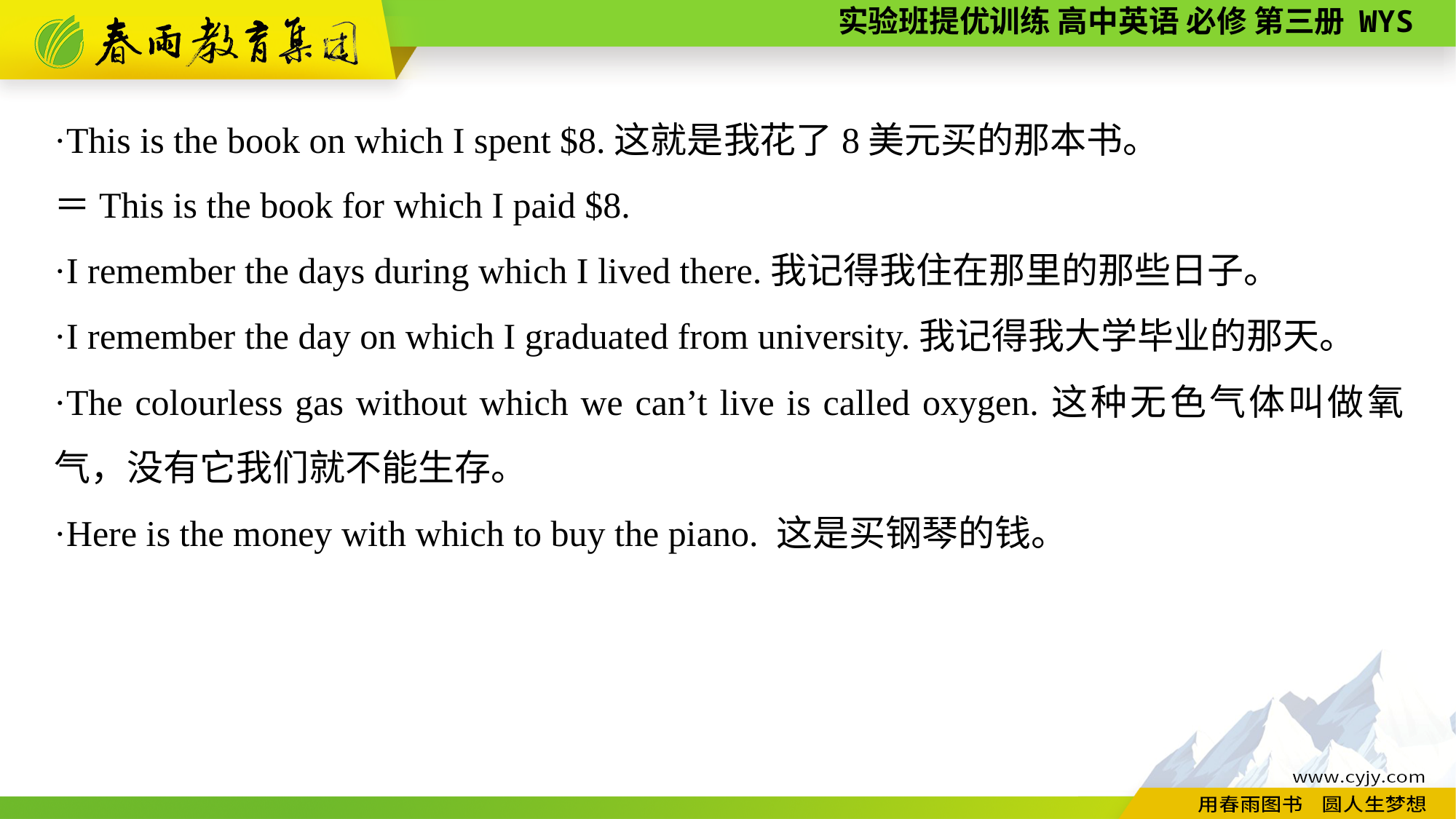

·This is the book on which I spent $8.这就是我花了8美元买的那本书。
＝This is the book for which I paid $8.
·I remember the days during which I lived there.我记得我住在那里的那些日子。
·I remember the day on which I graduated from university.我记得我大学毕业的那天。
·The colourless gas without which we can’t live is called oxygen.这种无色气体叫做氧气，没有它我们就不能生存。
·Here is the money with which to buy the piano. 这是买钢琴的钱。